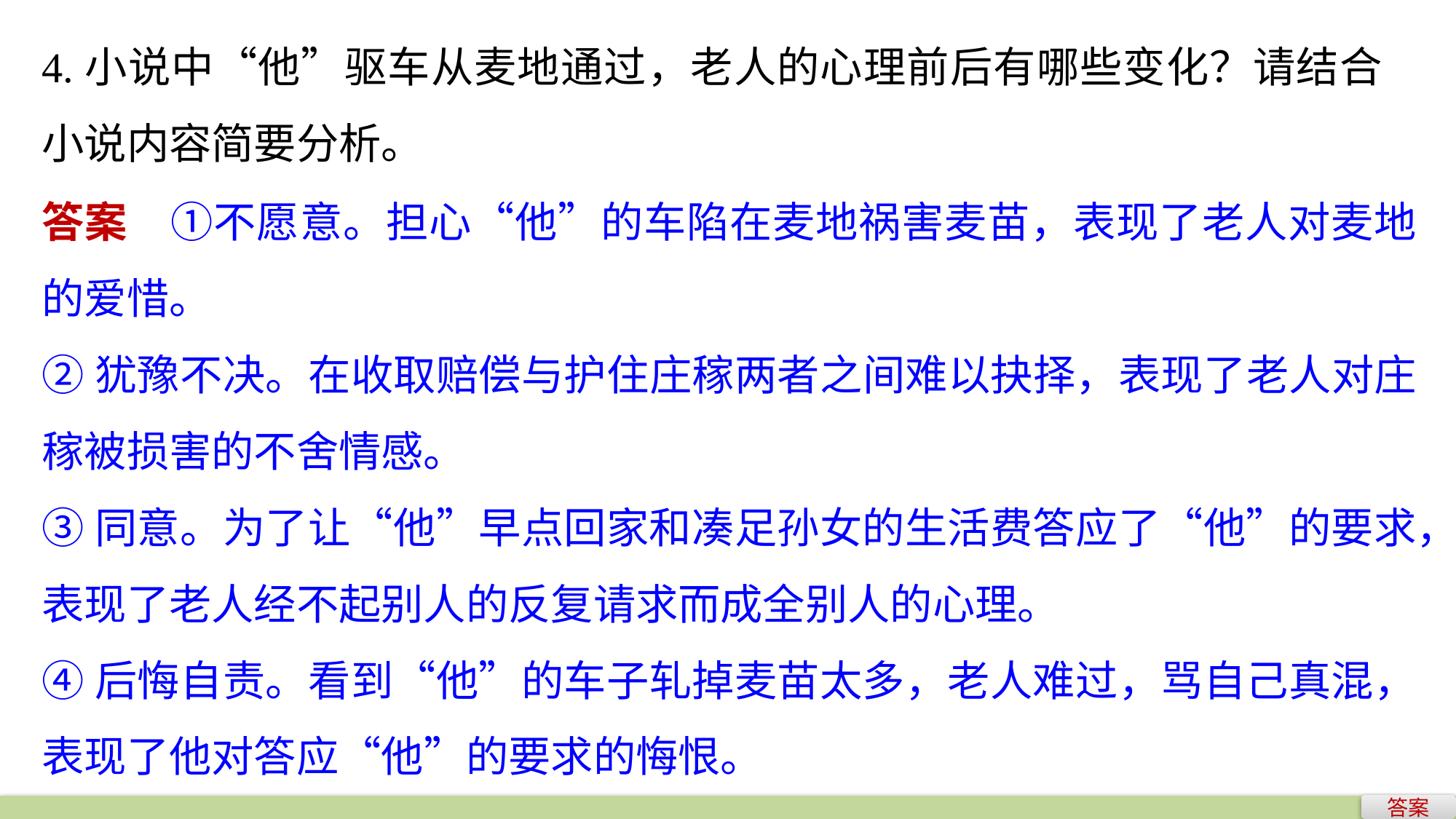

4.小说中“他”驱车从麦地通过，老人的心理前后有哪些变化？请结合小说内容简要分析。
答案　①不愿意。担心“他”的车陷在麦地祸害麦苗，表现了老人对麦地的爱惜。
②犹豫不决。在收取赔偿与护住庄稼两者之间难以抉择，表现了老人对庄稼被损害的不舍情感。
③同意。为了让“他”早点回家和凑足孙女的生活费答应了“他”的要求，表现了老人经不起别人的反复请求而成全别人的心理。
④后悔自责。看到“他”的车子轧掉麦苗太多，老人难过，骂自己真混，表现了他对答应“他”的要求的悔恨。
答案